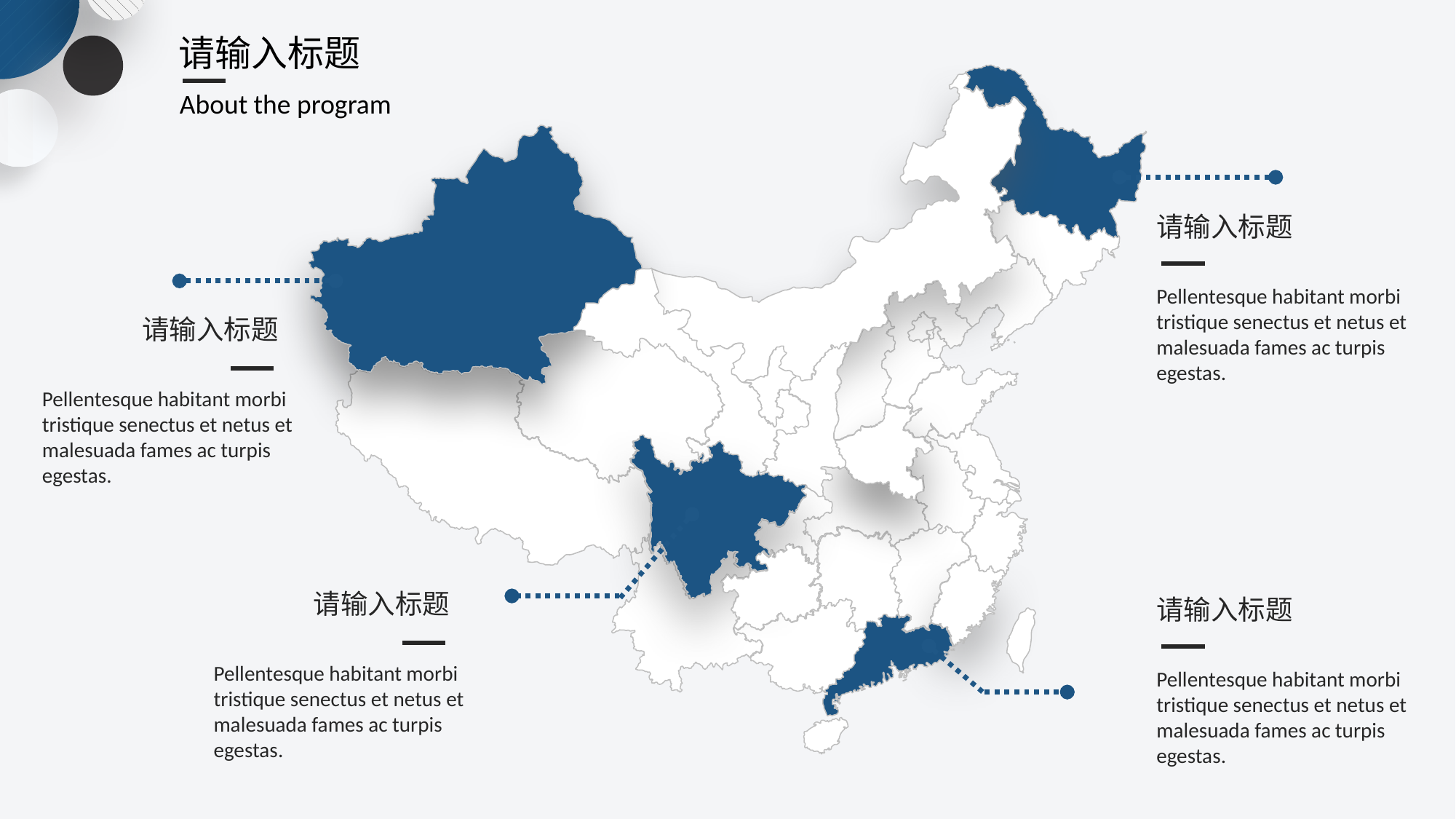

请输入标题

About the program

请输入标题
Pellentesque habitant morbi tristique senectus et netus et malesuada fames ac turpis egestas.
请输入标题
Pellentesque habitant morbi tristique senectus et netus et malesuada fames ac turpis egestas.
请输入标题
请输入标题
Pellentesque habitant morbi tristique senectus et netus et malesuada fames ac turpis egestas.
Pellentesque habitant morbi tristique senectus et netus et malesuada fames ac turpis egestas.